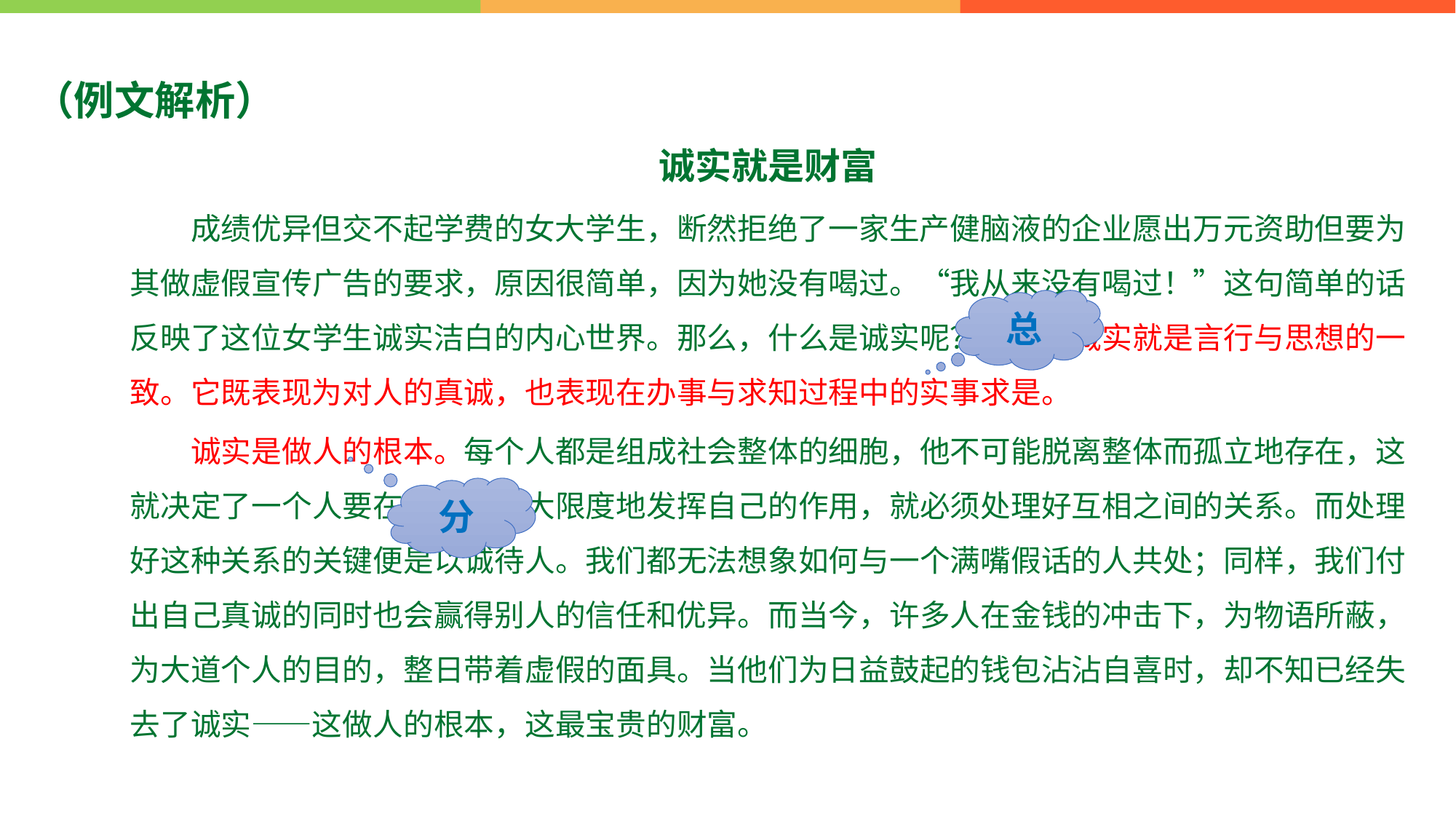

# （例文解析）
诚实就是财富
　　成绩优异但交不起学费的女大学生，断然拒绝了一家生产健脑液的企业愿出万元资助但要为其做虚假宣传广告的要求，原因很简单，因为她没有喝过。“我从来没有喝过！”这句简单的话反映了这位女学生诚实洁白的内心世界。那么，什么是诚实呢？我认为诚实就是言行与思想的一致。它既表现为对人的真诚，也表现在办事与求知过程中的实事求是。
　　诚实是做人的根本。每个人都是组成社会整体的细胞，他不可能脱离整体而孤立地存在，这就决定了一个人要在整体中最大限度地发挥自己的作用，就必须处理好互相之间的关系。而处理好这种关系的关键便是以诚待人。我们都无法想象如何与一个满嘴假话的人共处；同样，我们付出自己真诚的同时也会赢得别人的信任和优异。而当今，许多人在金钱的冲击下，为物语所蔽，为大道个人的目的，整日带着虚假的面具。当他们为日益鼓起的钱包沾沾自喜时，却不知已经失去了诚实——这做人的根本，这最宝贵的财富。

总
分